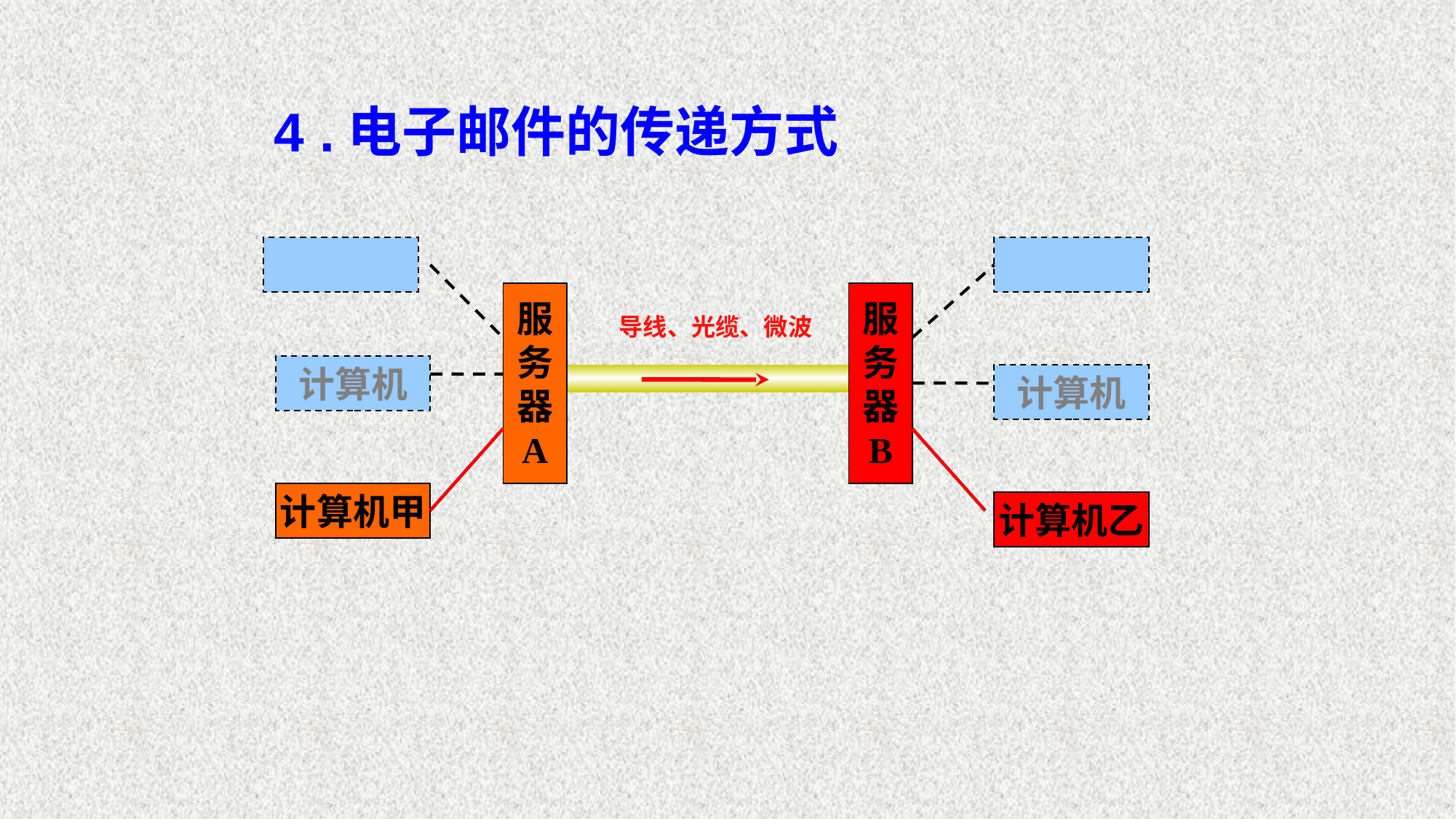

4 .电子邮件的传递方式

服
务
器
A
服
务
器
A
服
务
器
B
服
务
器
B
导线、光缆、微波
计算机

计算机

计算机甲
计算机甲
计算机乙
计算机乙